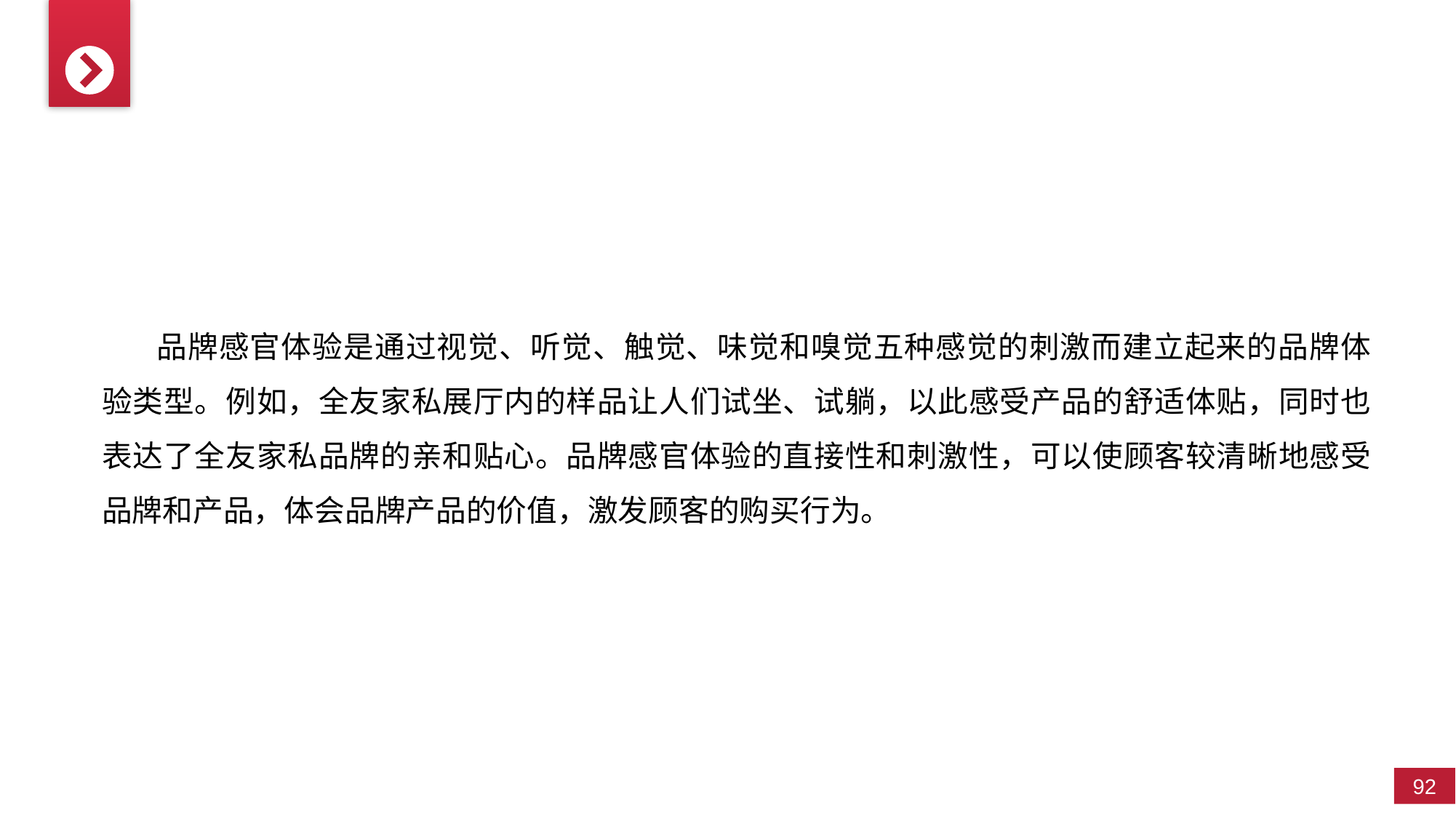

品牌感官体验是通过视觉、听觉、触觉、味觉和嗅觉五种感觉的刺激而建立起来的品牌体验类型。例如，全友家私展厅内的样品让人们试坐、试躺，以此感受产品的舒适体贴，同时也表达了全友家私品牌的亲和贴心。品牌感官体验的直接性和刺激性，可以使顾客较清晰地感受品牌和产品，体会品牌产品的价值，激发顾客的购买行为。